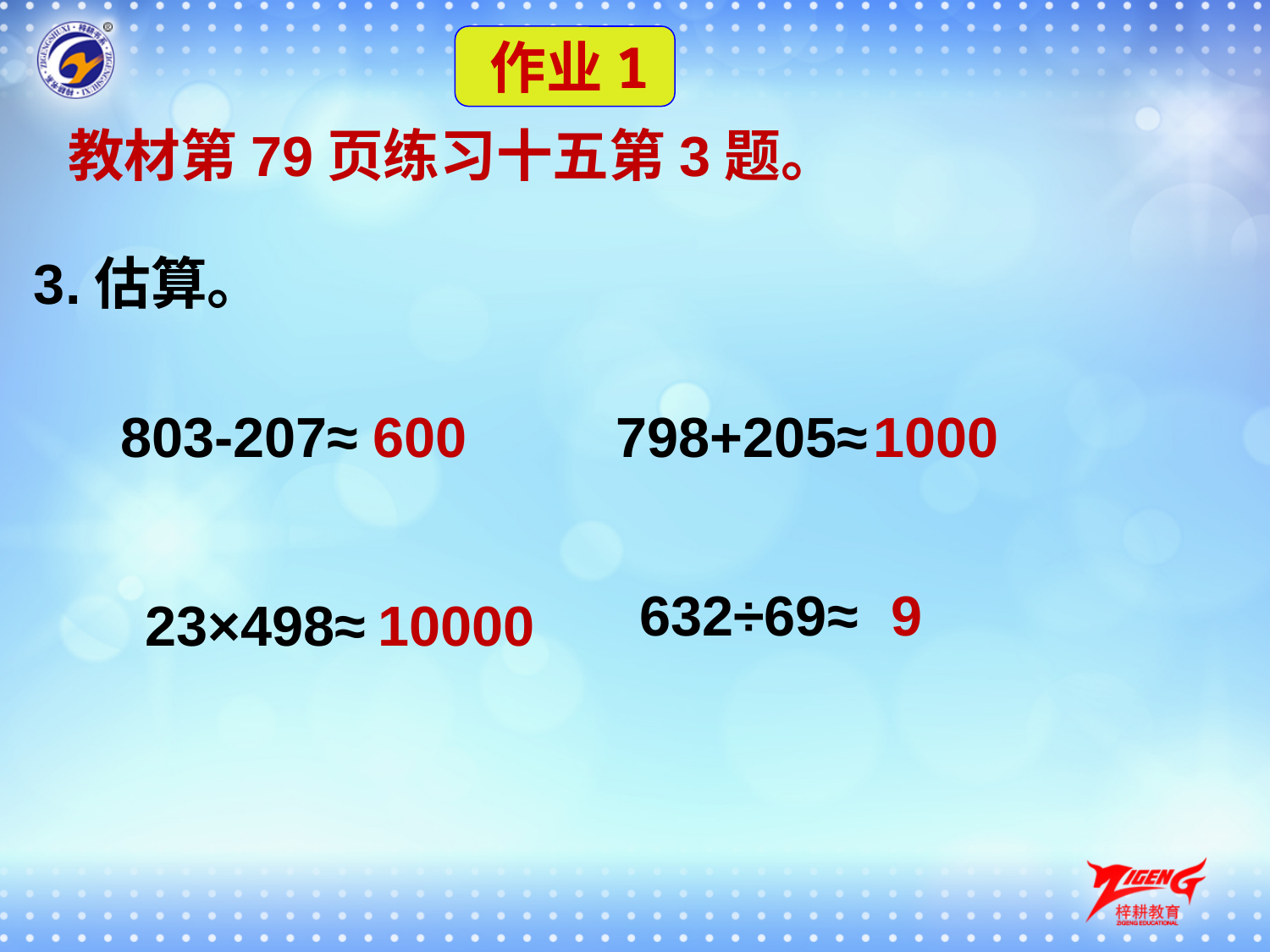

作业1
    教材第79页练习十五第3题。
  3.估算。
803-207≈
600
798+205≈
1000
632÷69≈
9
23×498≈
10000